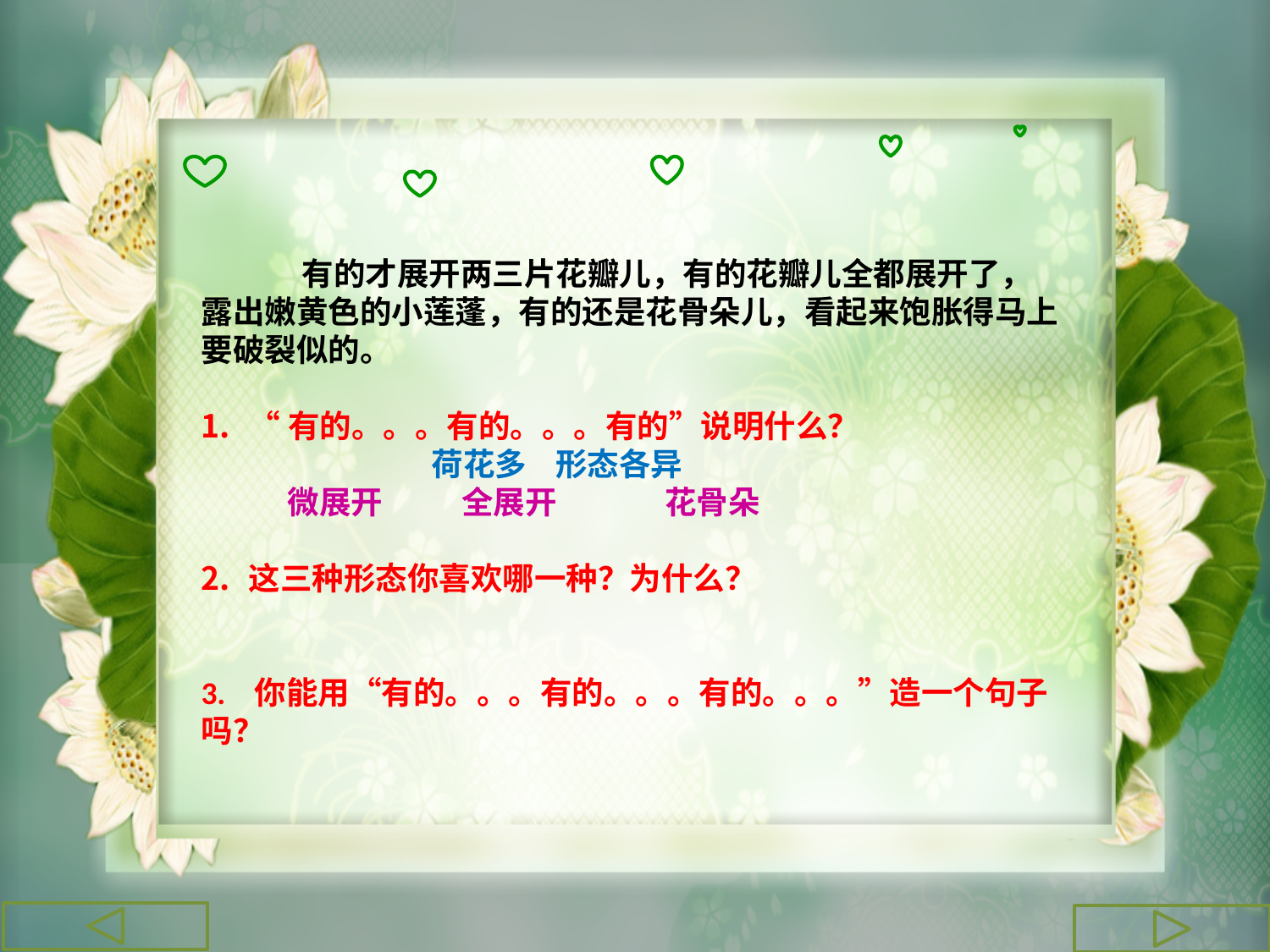

有的才展开两三片花瓣儿，有的花瓣儿全都展开了，露出嫩黄色的小莲蓬，有的还是花骨朵儿，看起来饱胀得马上要破裂似的。

“有的。。。有的。。。有的”说明什么？
                               荷花多    形态各异
           微展开           全展开               花骨朵

这三种形态你喜欢哪一种？为什么？

3.   你能用“有的。。。有的。。。有的。。。”造一个句子吗？